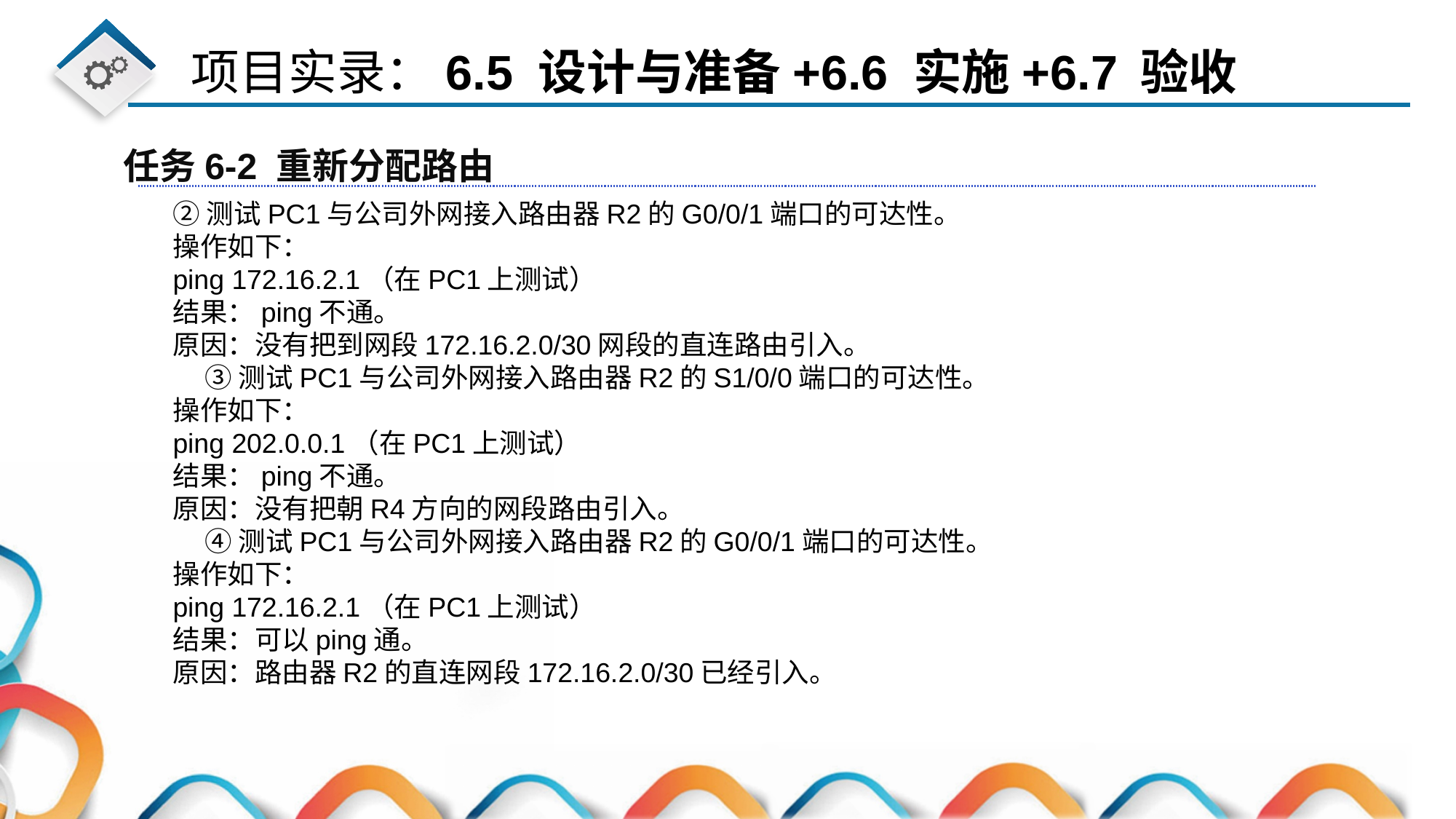

任务6-2 重新分配路由

②测试PC1与公司外网接入路由器R2的G0/0/1端口的可达性。
操作如下：
ping 172.16.2.1（在PC1上测试）
结果：ping不通。
原因：没有把到网段172.16.2.0/30网段的直连路由引入。
③测试PC1与公司外网接入路由器R2的S1/0/0端口的可达性。
操作如下：
ping 202.0.0.1（在PC1上测试）
结果：ping不通。
原因：没有把朝R4方向的网段路由引入。
④测试PC1与公司外网接入路由器R2的G0/0/1端口的可达性。
操作如下：
ping 172.16.2.1（在PC1上测试）
结果：可以ping通。
原因：路由器R2的直连网段172.16.2.0/30已经引入。